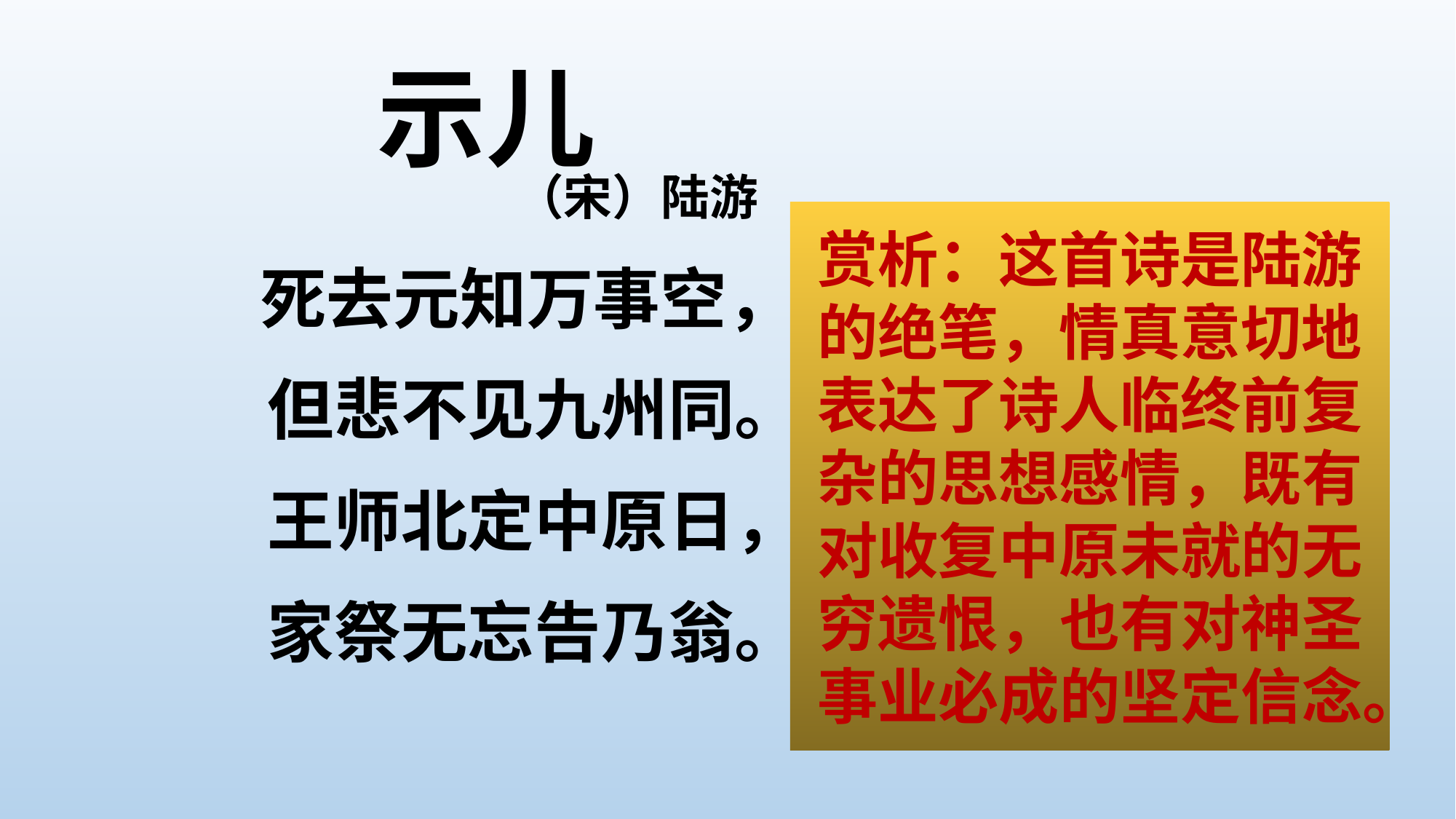

# 示儿
                              （宋）陆游
   死去元知万事空，
  但悲不见九州同。
  王师北定中原日，
  家祭无忘告乃翁。
我本来就知道人死了以后就什么都不复存在了，只是悲伤看不到祖国的统一。
朝廷军队向北挺进收复中原的时候，祭祀时一定不要忘记把这喜讯告诉你们的父亲。
赏析：这首诗是陆游的绝笔，情真意切地表达了诗人临终前复杂的思想感情，既有对收复中原未就的无穷遗恨，也有对神圣 事业必成的坚定信念。